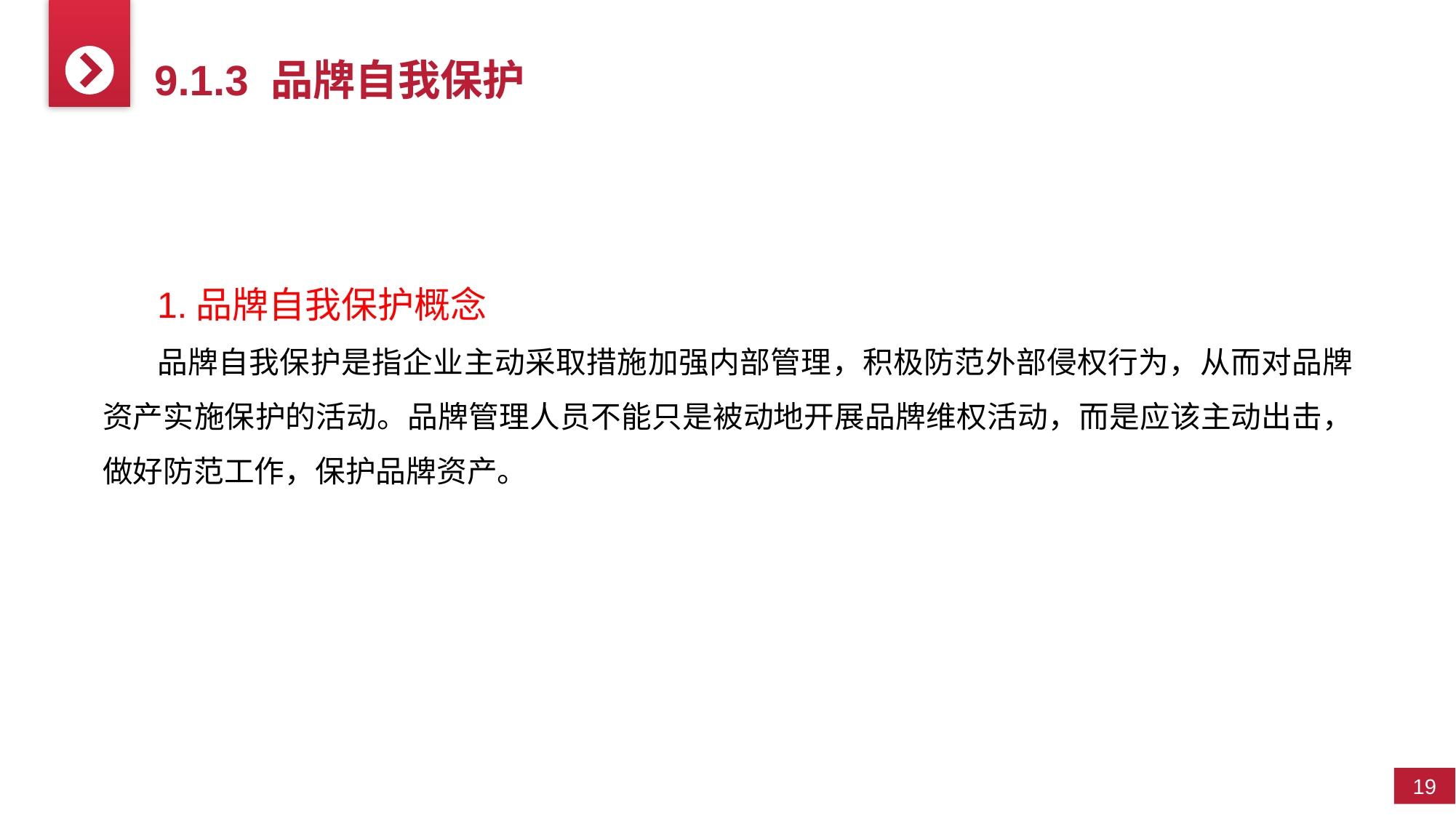

9.1.3 品牌自我保护
1.品牌自我保护概念
品牌自我保护是指企业主动采取措施加强内部管理，积极防范外部侵权行为，从而对品牌资产实施保护的活动。品牌管理人员不能只是被动地开展品牌维权活动，而是应该主动出击，做好防范工作，保护品牌资产。